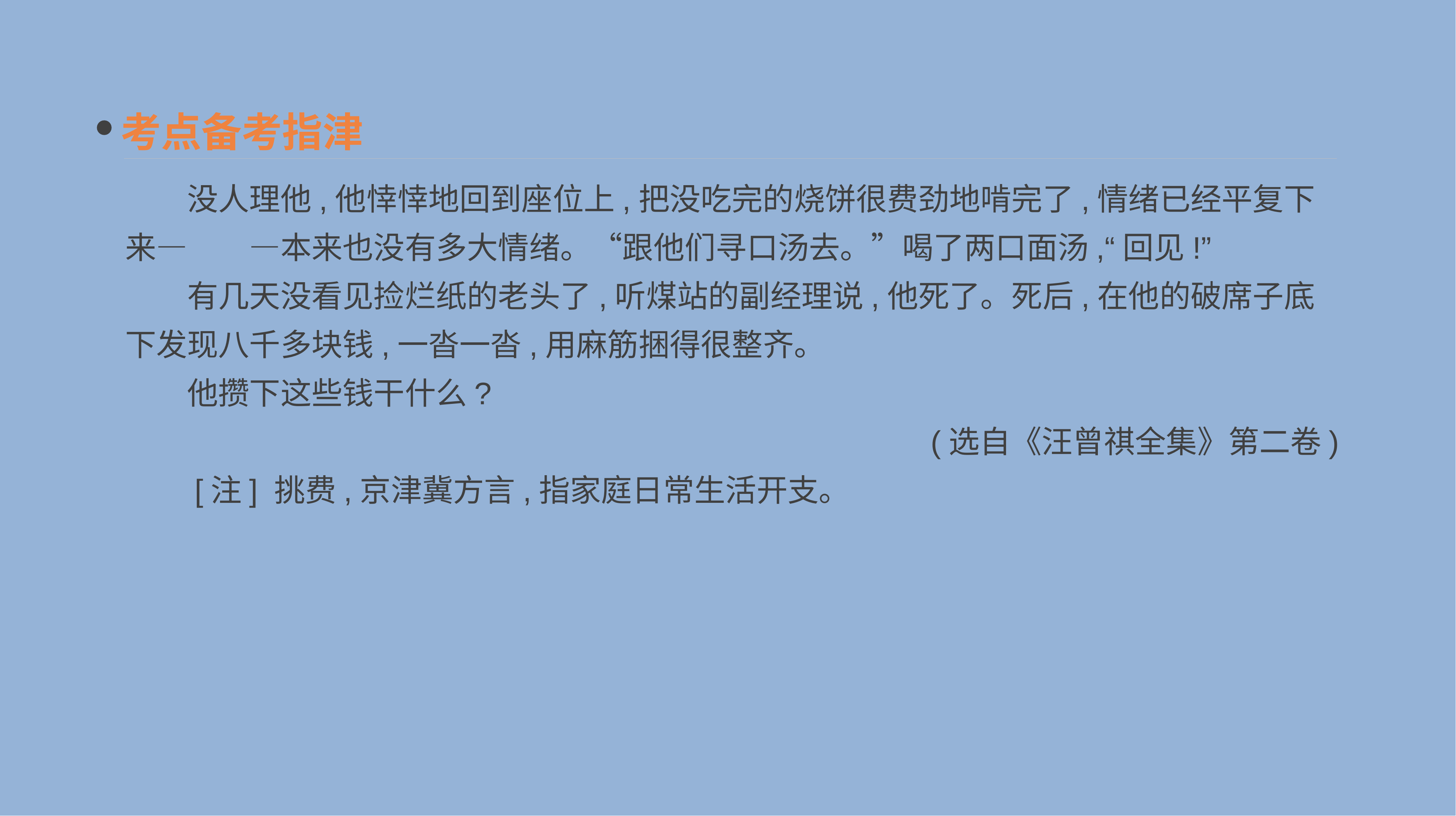

考点备考指津

　　没人理他,他悻悻地回到座位上,把没吃完的烧饼很费劲地啃完了,情绪已经平复下来—　　—本来也没有多大情绪。“跟他们寻口汤去。”喝了两口面汤,“回见!”
　　有几天没看见捡烂纸的老头了,听煤站的副经理说,他死了。死后,在他的破席子底下发现八千多块钱,一沓一沓,用麻筋捆得很整齐。
　　他攒下这些钱干什么?
(选自《汪曾祺全集》第二卷)
　　[注] 挑费,京津冀方言,指家庭日常生活开支。